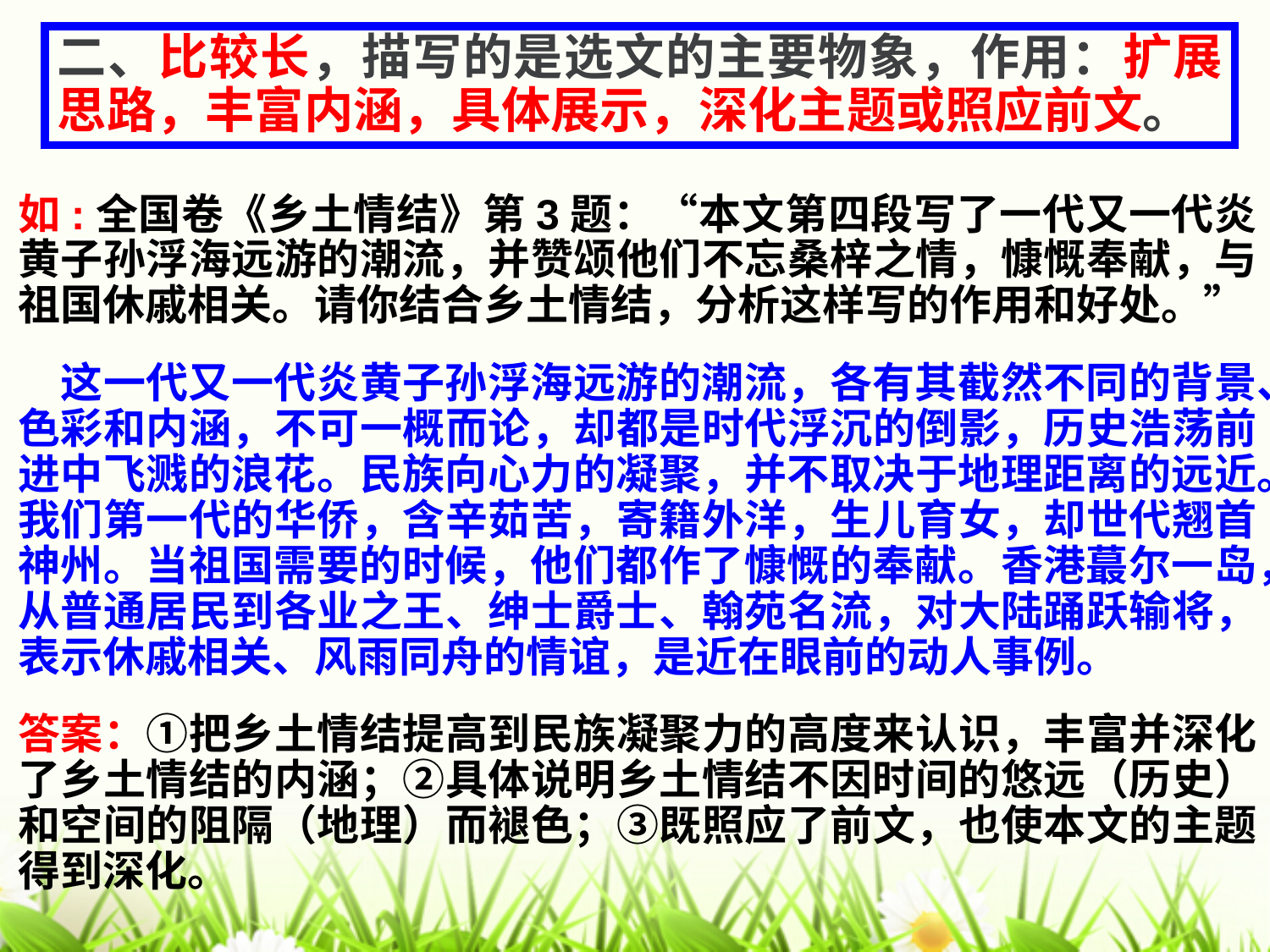

二、比较长，描写的是选文的主要物象，作用：扩展思路，丰富内涵，具体展示，深化主题或照应前文。
# 如:全国卷《乡土情结》第3题：“本文第四段写了一代又一代炎黄子孙浮海远游的潮流，并赞颂他们不忘桑梓之情，慷慨奉献，与祖国休戚相关。请你结合乡土情结，分析这样写的作用和好处。”
    这一代又一代炎黄子孙浮海远游的潮流，各有其截然不同的背景、色彩和内涵，不可一概而论，却都是时代浮沉的倒影，历史浩荡前进中飞溅的浪花。民族向心力的凝聚，并不取决于地理距离的远近。我们第一代的华侨，含辛茹苦，寄籍外洋，生儿育女，却世代翘首神州。当祖国需要的时候，他们都作了慷慨的奉献。香港蕞尔一岛，从普通居民到各业之王、绅士爵士、翰苑名流，对大陆踊跃输将，表示休戚相关、风雨同舟的情谊，是近在眼前的动人事例。
答案：①把乡土情结提高到民族凝聚力的高度来认识，丰富并深化了乡土情结的内涵；②具体说明乡土情结不因时间的悠远（历史）和空间的阻隔（地理）而褪色；③既照应了前文，也使本文的主题得到深化。